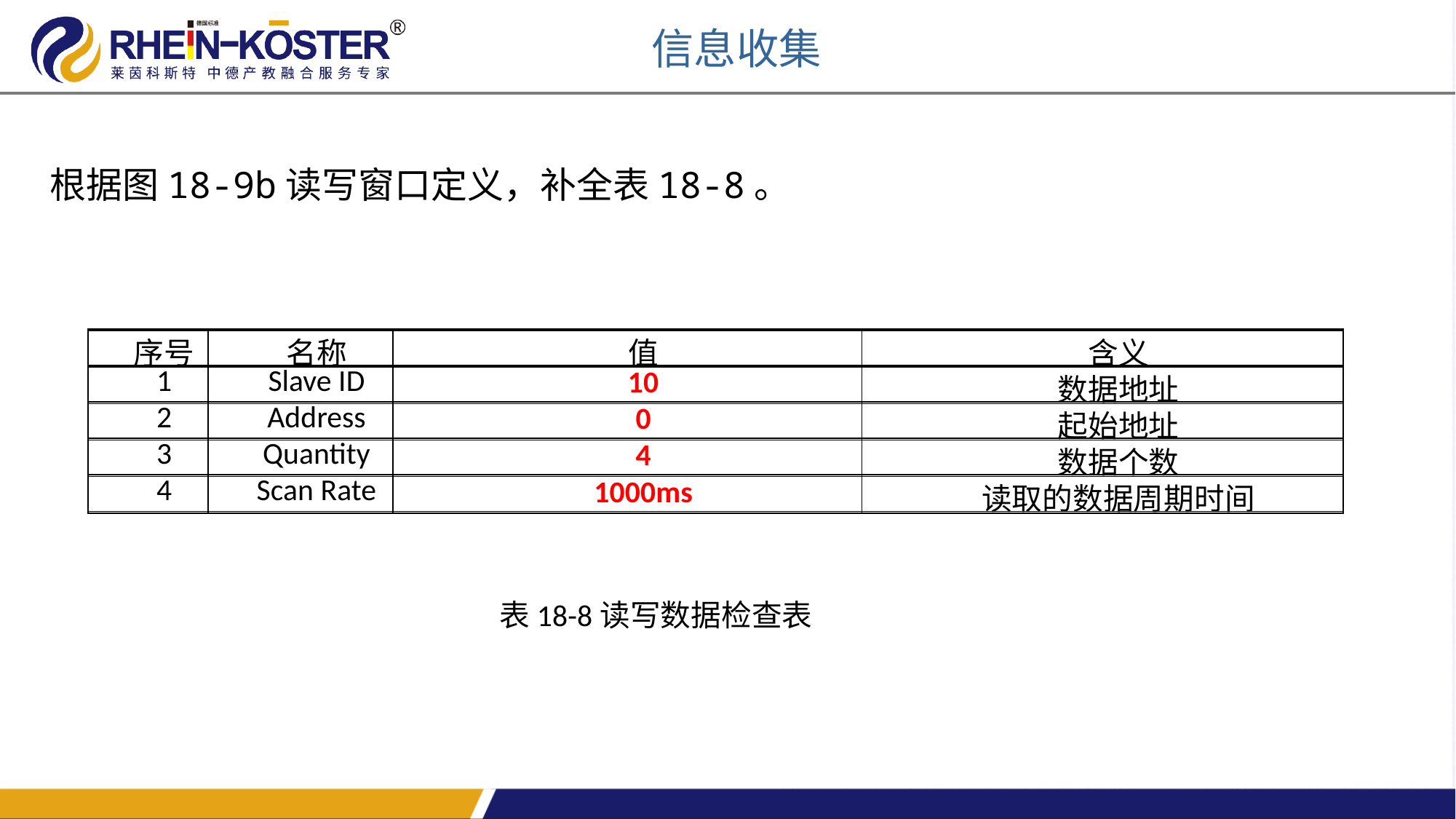

信息收集
根据图18-9b读写窗口定义，补全表18-8。
| 序号 | 名称 | 值 | 含义 |
| --- | --- | --- | --- |
| 1 | Slave ID | 10 | 数据地址 |
| 2 | Address | 0 | 起始地址 |
| 3 | Quantity | 4 | 数据个数 |
| 4 | Scan Rate | 1000ms | 读取的数据周期时间 |
|  |  |  |  |
| --- | --- | --- | --- |
|  |  | 10 |  |
|  |  | 0 |  |
|  |  | 4 |  |
|  |  | 1000ms |  |
表18-8读写数据检查表